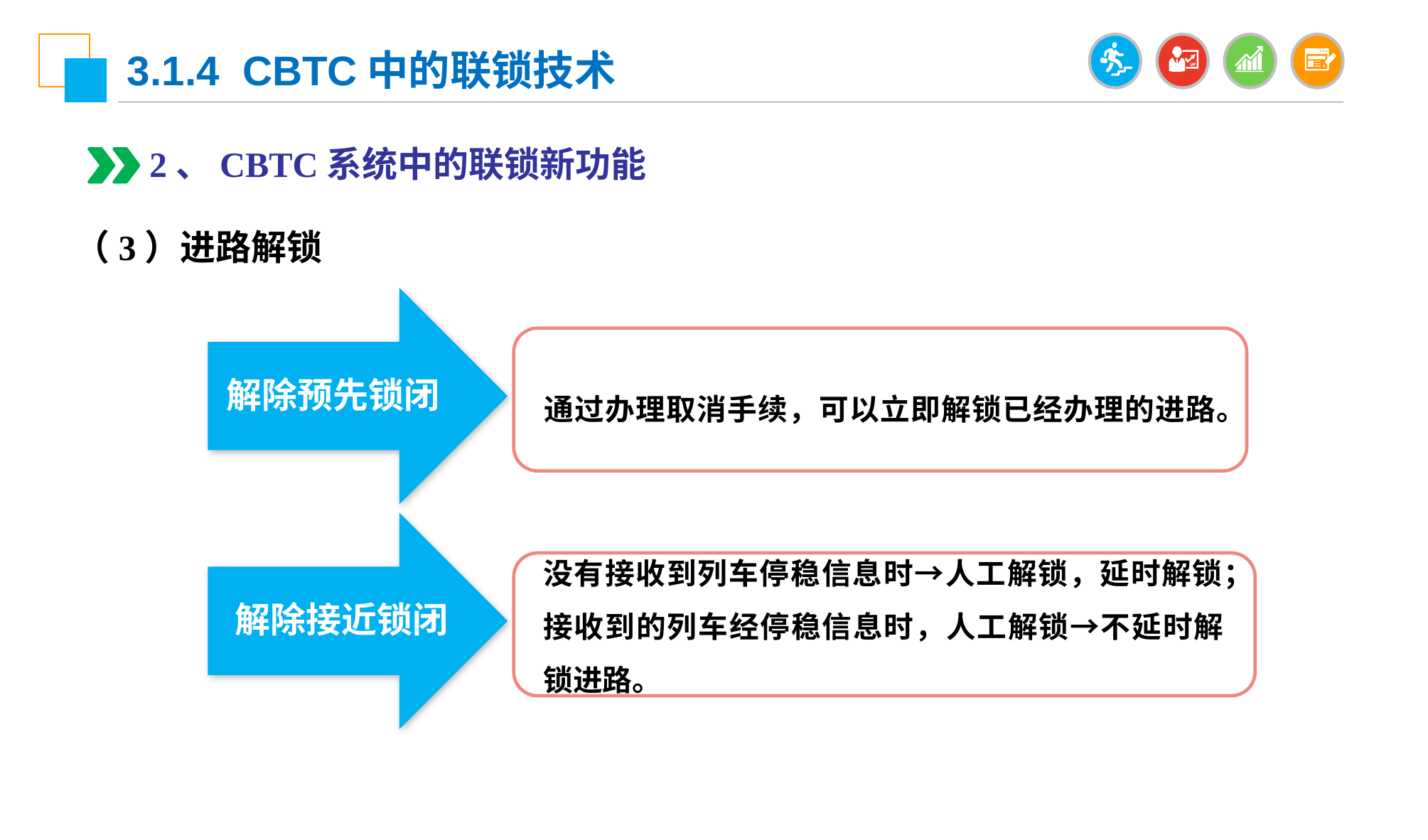

3.1.4  CBTC中的联锁技术
2、CBTC系统中的联锁新功能

（3）进路解锁

解除预先锁闭

通过办理取消手续，可以立即解锁已经办理的进路。

解除接近锁闭

没有接收到列车停稳信息时→人工解锁，延时解锁；接收到的列车经停稳信息时，人工解锁→不延时解锁进路。